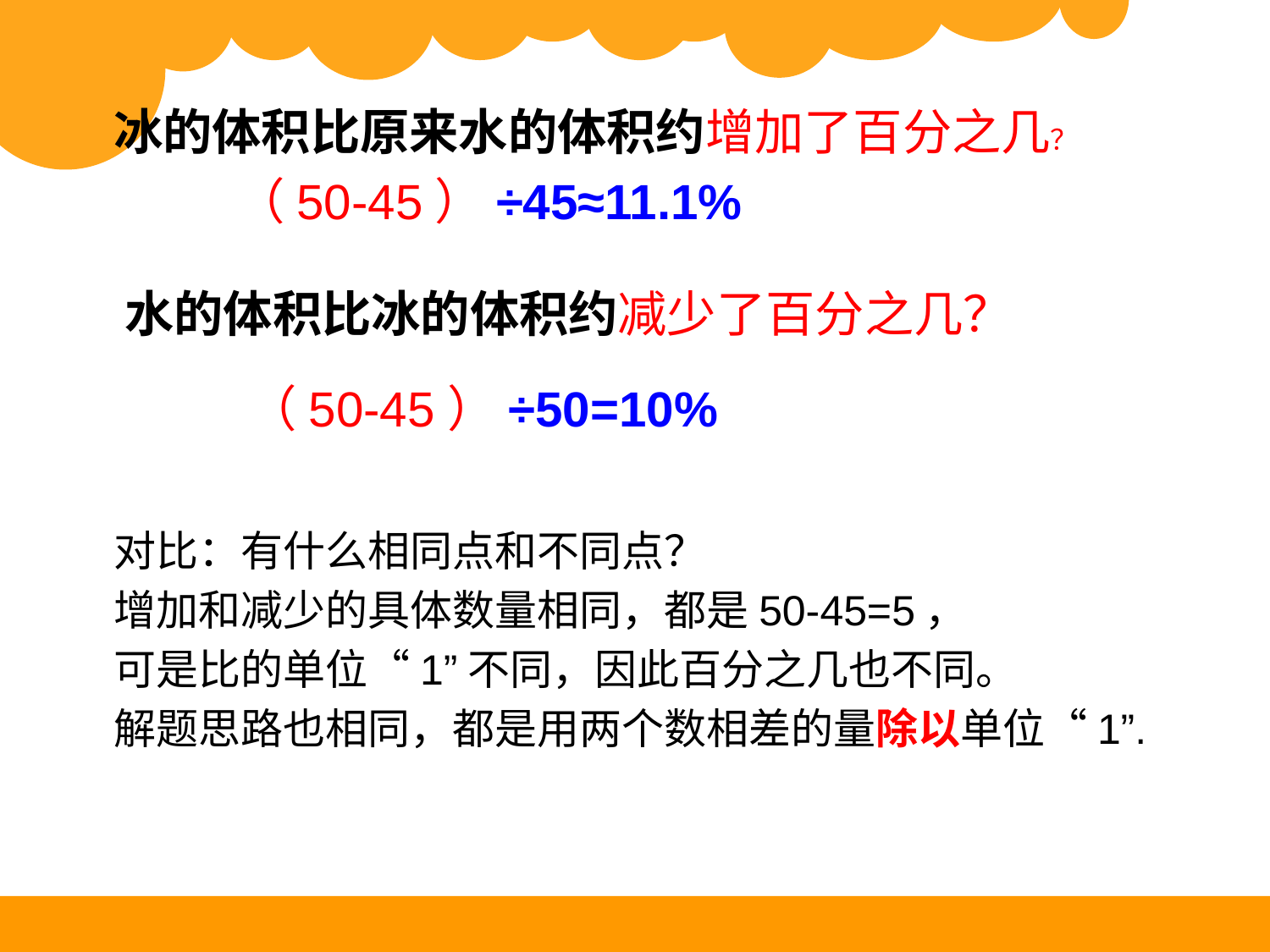

# 冰的体积比原来水的体积约增加了百分之几？
          （50-45）÷45≈11.1%

             （50-45）÷50=10%

对比：有什么相同点和不同点？
增加和减少的具体数量相同，都是50-45=5，
可是比的单位“1”不同，因此百分之几也不同。
解题思路也相同，都是用两个数相差的量除以单位“1”.

水的体积比冰的体积约减少了百分之几？